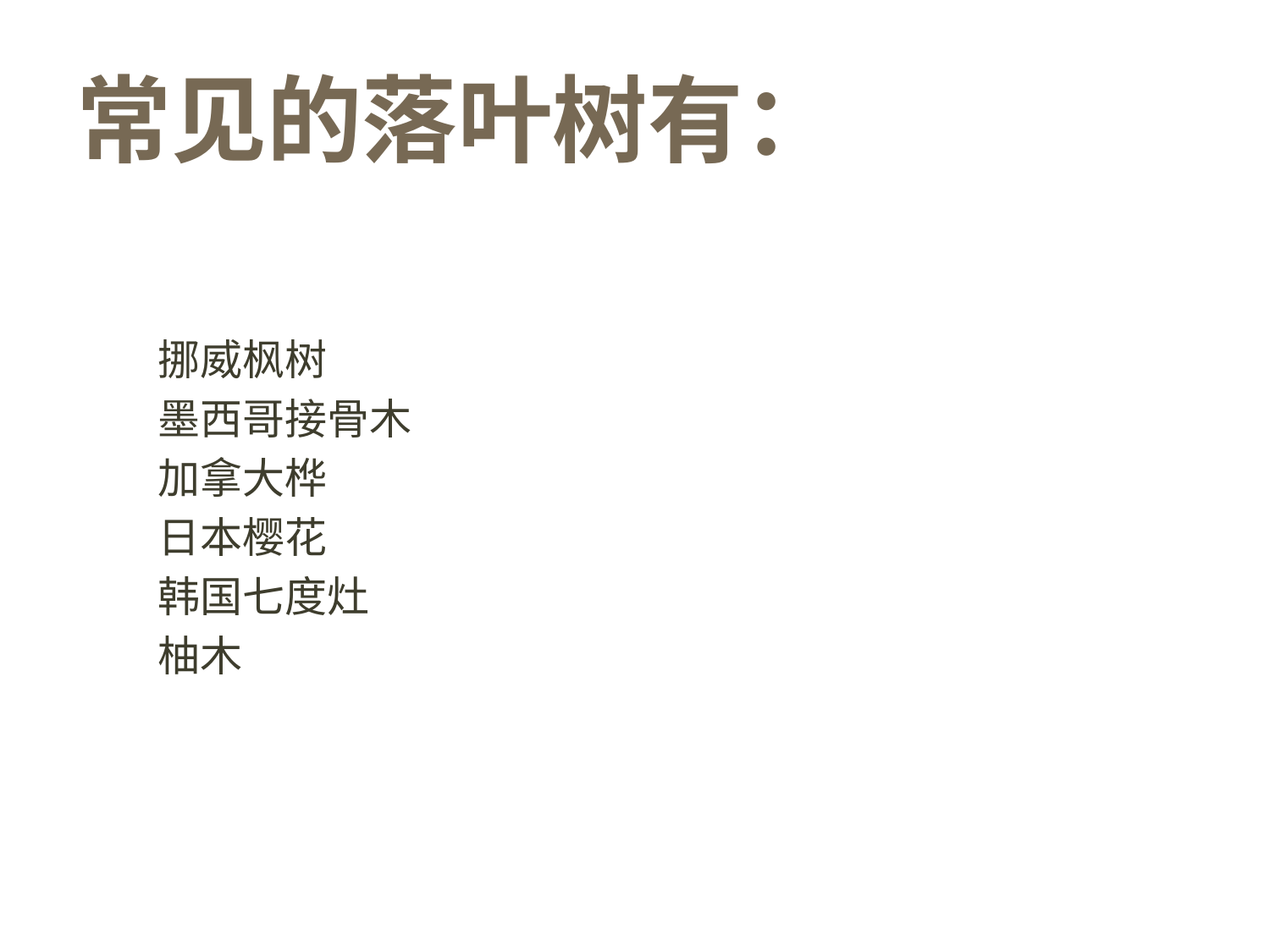

# 常见的落叶树有：
挪威枫树
墨西哥接骨木
加拿大桦
日本樱花
韩国七度灶
柚木